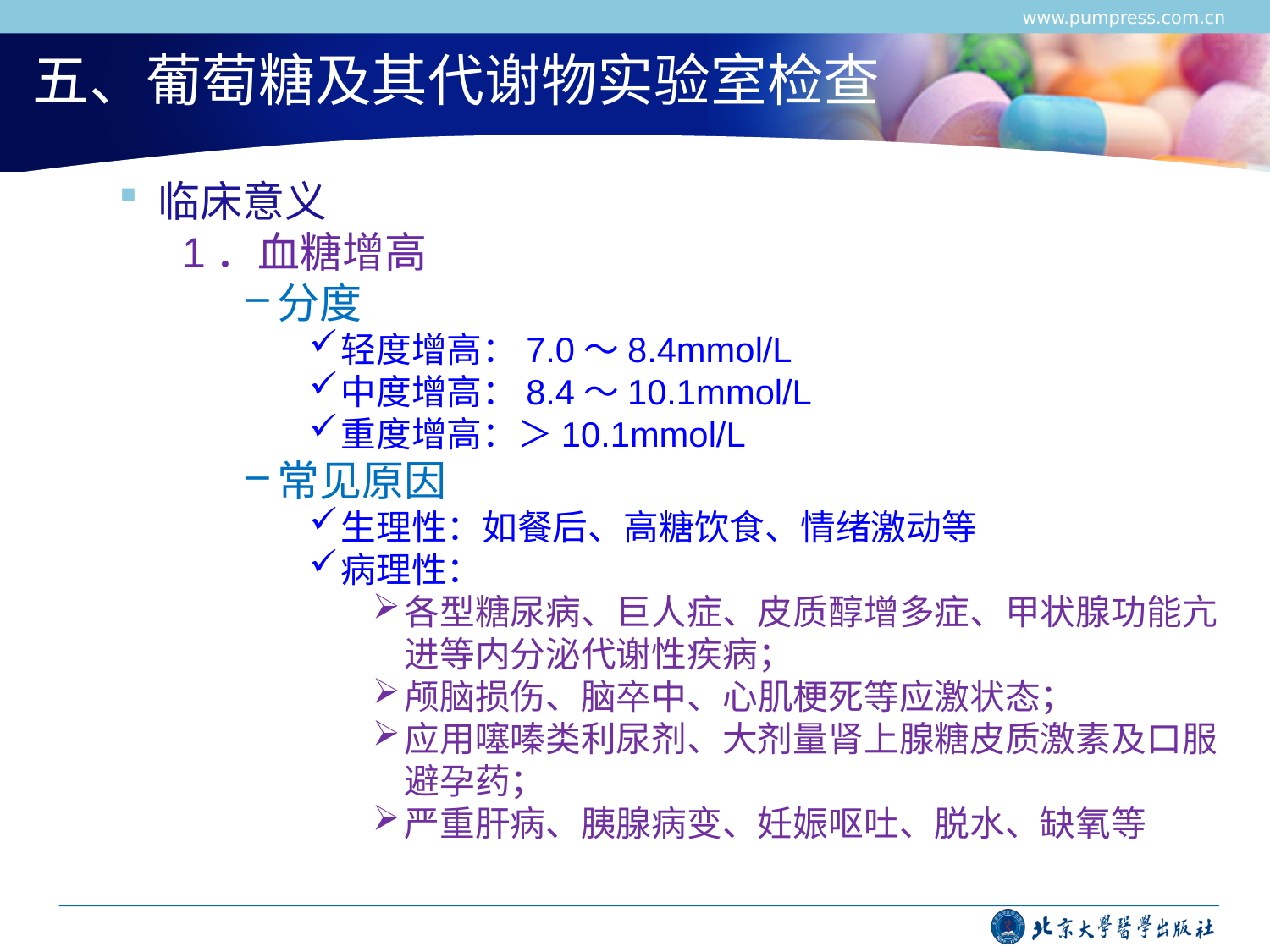

www.pumpress.com.cn
# 五、葡萄糖及其代谢物实验室检查
临床意义
1．血糖增高
分度
轻度增高：7.0～8.4mmol/L
中度增高：8.4～10.1mmol/L
重度增高：＞10.1mmol/L
常见原因
生理性：如餐后、高糖饮食、情绪激动等
病理性：
各型糖尿病、巨人症、皮质醇增多症、甲状腺功能亢进等内分泌代谢性疾病；
颅脑损伤、脑卒中、心肌梗死等应激状态；
应用噻嗪类利尿剂、大剂量肾上腺糖皮质激素及口服避孕药；
严重肝病、胰腺病变、妊娠呕吐、脱水、缺氧等